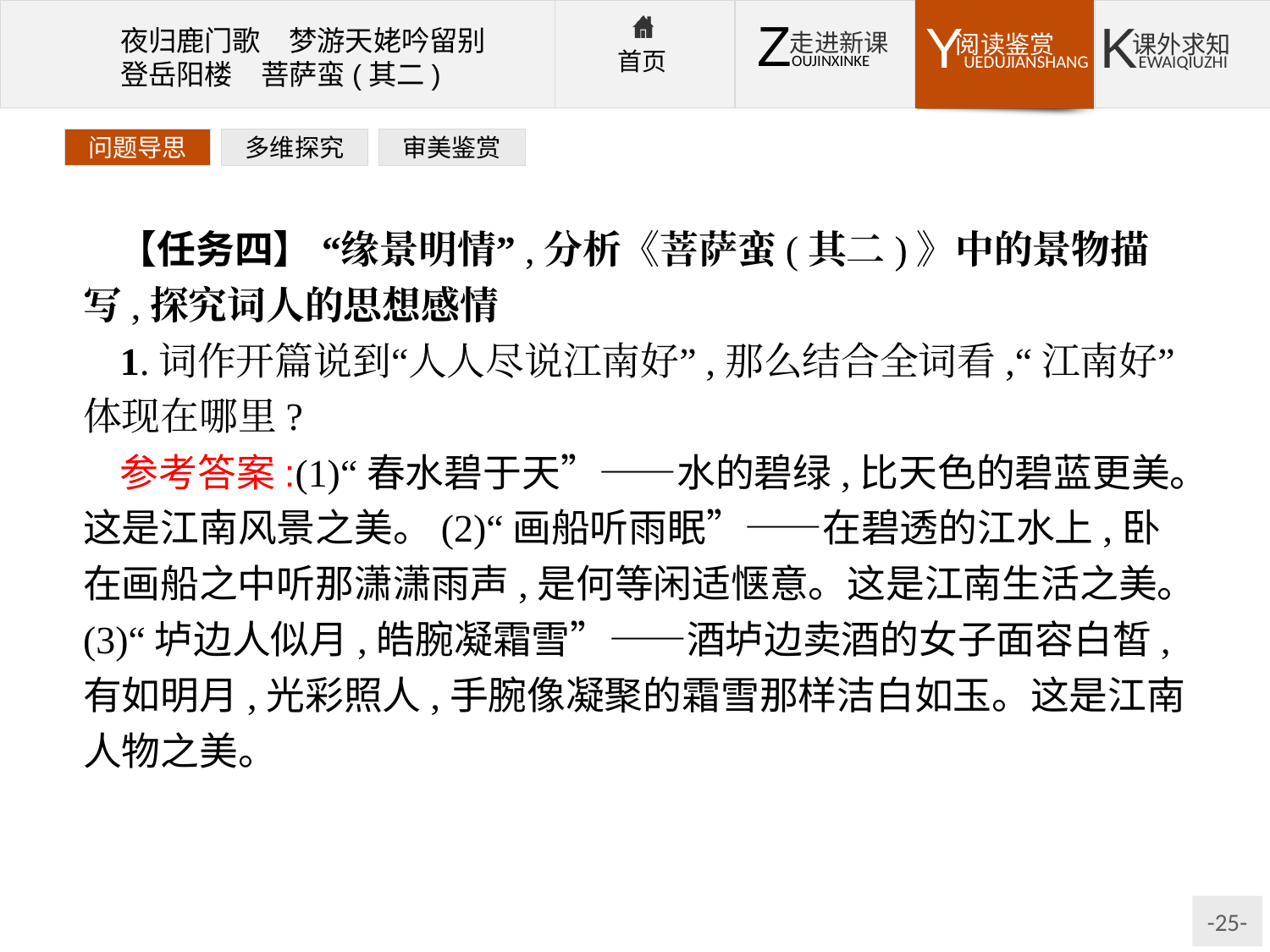

问题导思
多维探究
审美鉴赏
【任务四】 “缘景明情”,分析《菩萨蛮(其二)》中的景物描写,探究词人的思想感情
1.词作开篇说到“人人尽说江南好”,那么结合全词看,“江南好”体现在哪里?
参考答案:(1)“春水碧于天”——水的碧绿,比天色的碧蓝更美。这是江南风景之美。(2)“画船听雨眠”——在碧透的江水上,卧在画船之中听那潇潇雨声,是何等闲适惬意。这是江南生活之美。(3)“垆边人似月,皓腕凝霜雪”——酒垆边卖酒的女子面容白皙,有如明月,光彩照人,手腕像凝聚的霜雪那样洁白如玉。这是江南人物之美。